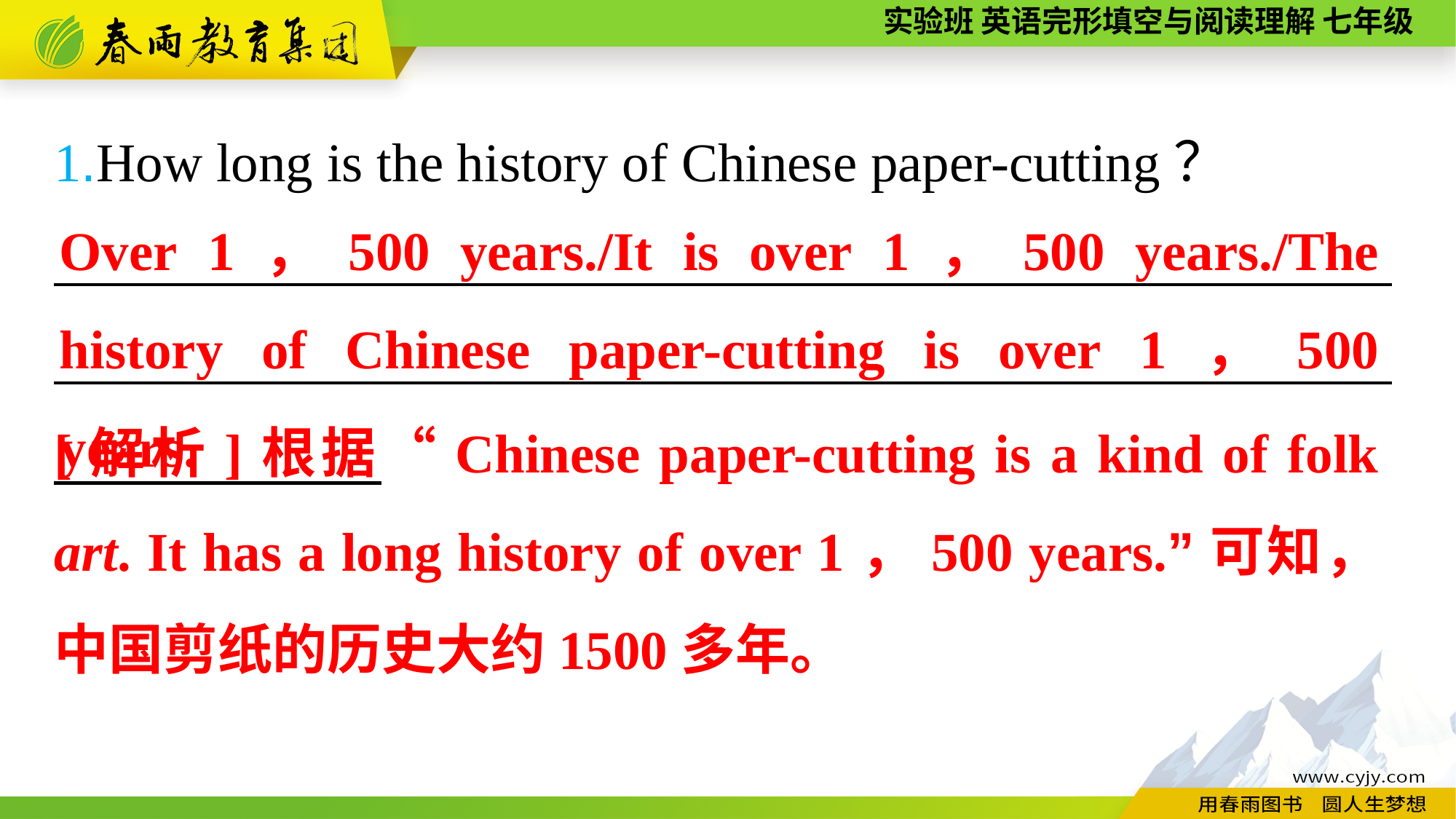

1.How long is the history of Chinese paper-cutting？
_________________________________________________ _________________________________________________
Over 1，500 years./It is over 1，500 years./The history of Chinese paper-cutting is over 1，500 years.
[解析]根据“Chinese paper-cutting is a kind of folk art. It has a long history of over 1，500 years.”可知，中国剪纸的历史大约1500多年。